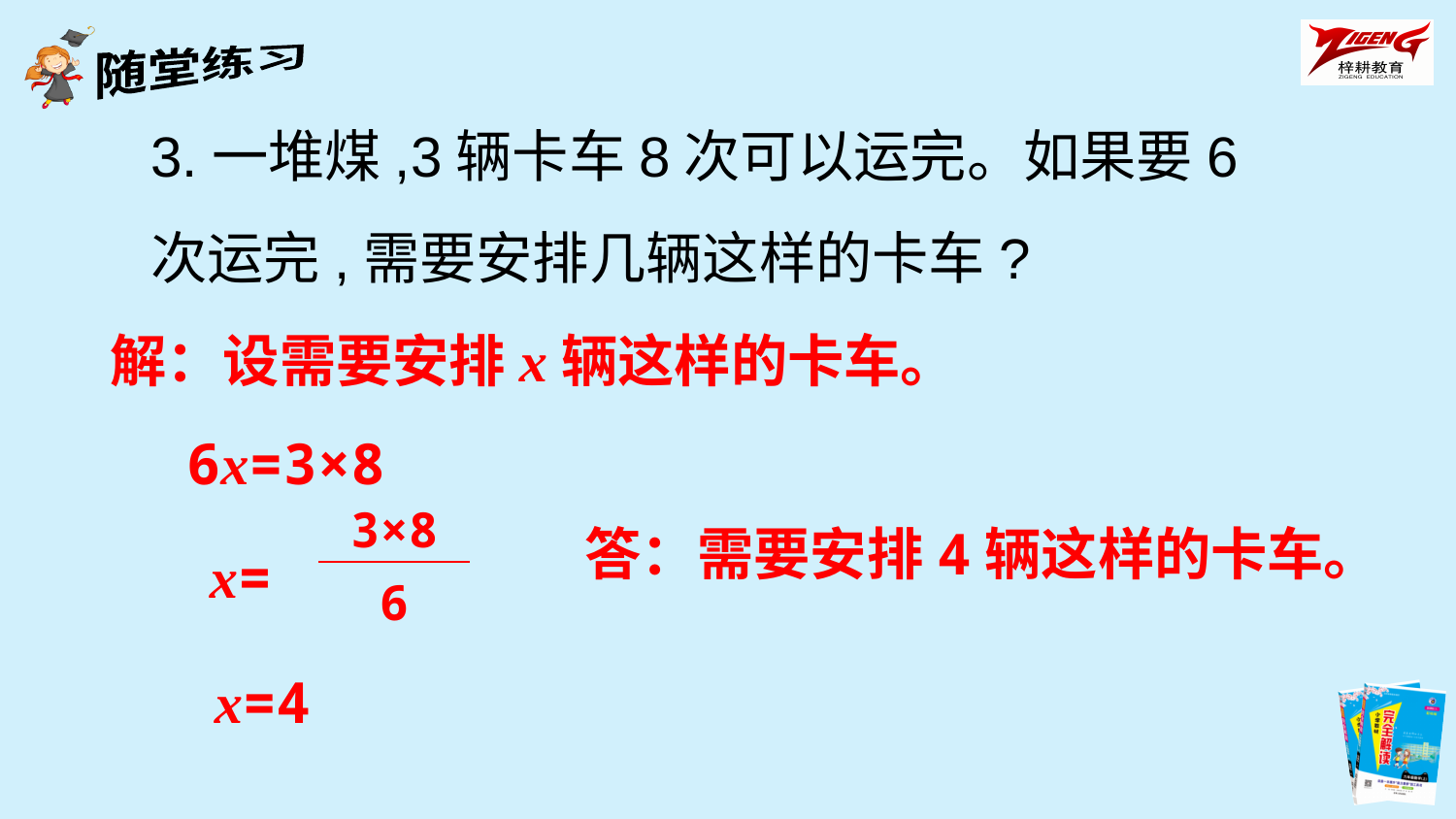

3.一堆煤,3辆卡车8次可以运完。如果要6次运完,需要安排几辆这样的卡车?
解：设需要安排x辆这样的卡车。
6x=3×8
答：需要安排4辆这样的卡车。
| 3×8 |
| --- |
| 6 |
x=
x=4